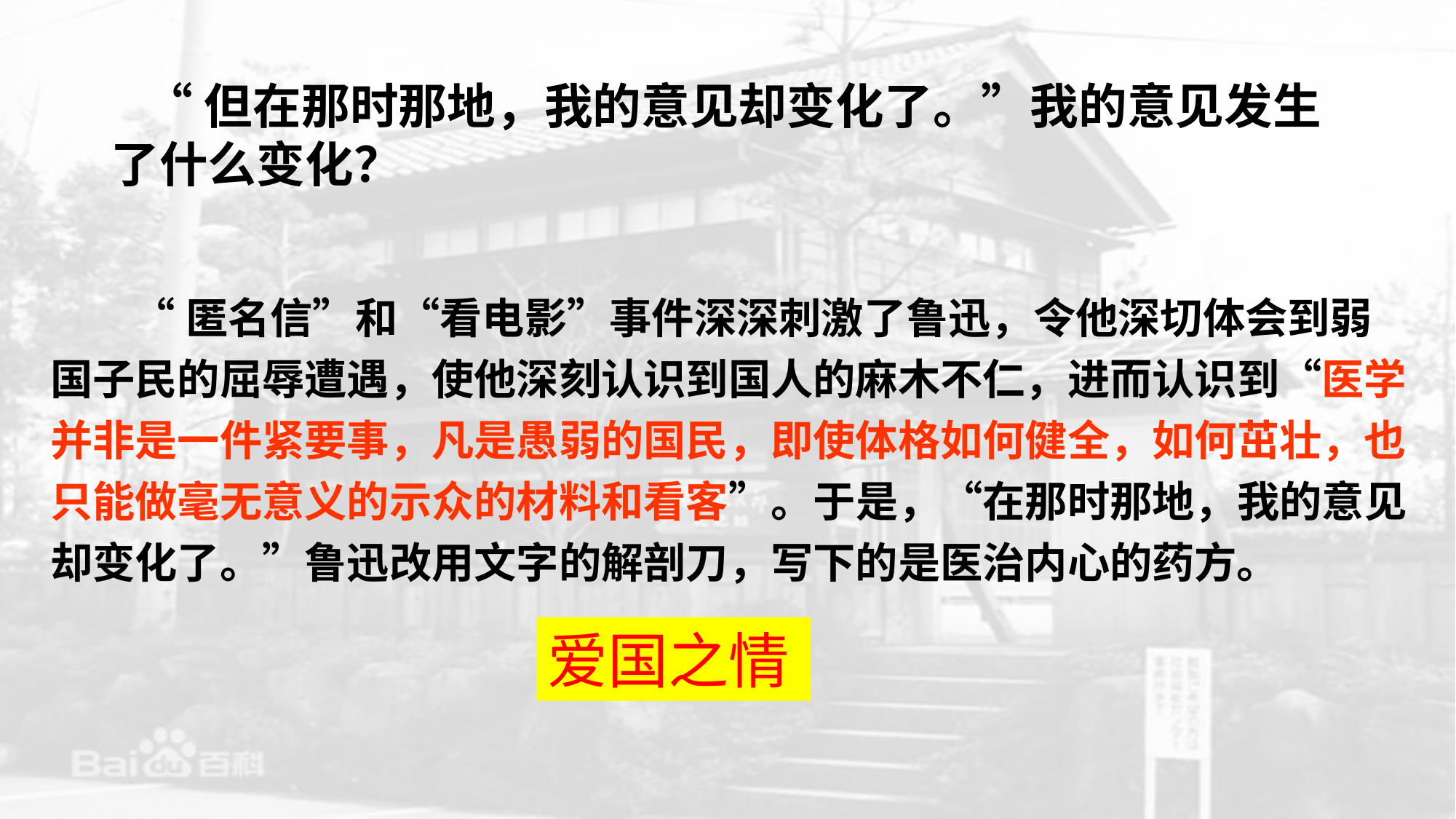

“但在那时那地，我的意见却变化了。”我的意见发生了什么变化？

       “匿名信”和“看电影”事件深深刺激了鲁迅，令他深切体会到弱国子民的屈辱遭遇，使他深刻认识到国人的麻木不仁，进而认识到“医学并非是一件紧要事，凡是愚弱的国民，即使体格如何健全，如何茁壮，也只能做毫无意义的示众的材料和看客”。于是，“在那时那地，我的意见却变化了。”鲁迅改用文字的解剖刀，写下的是医治内心的药方。
爱国之情